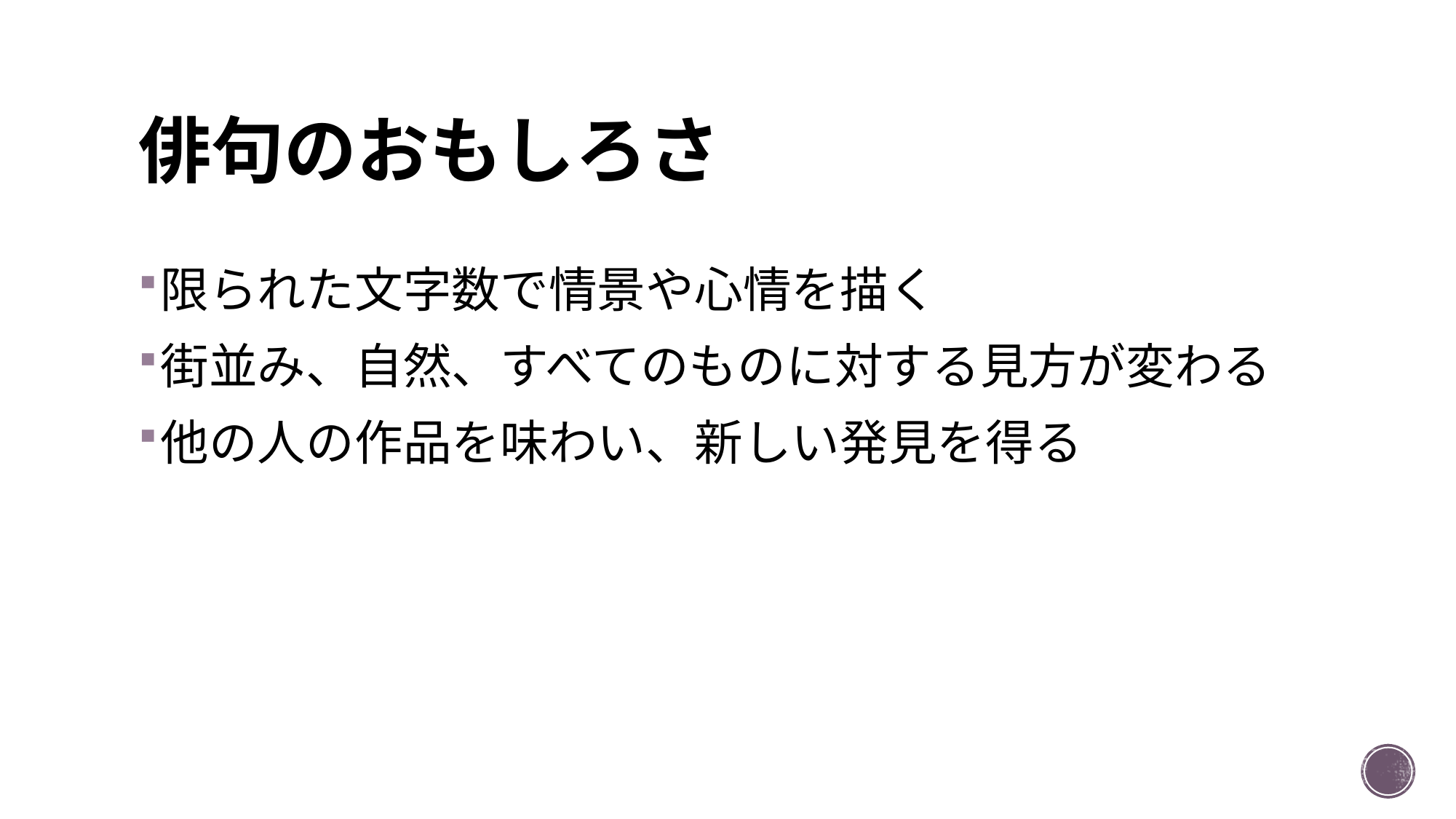

# 俳句のおもしろさ
限られた文字数で情景や心情を描く
街並み、自然、すべてのものに対する見方が変わる
他の人の作品を味わい、新しい発見を得る